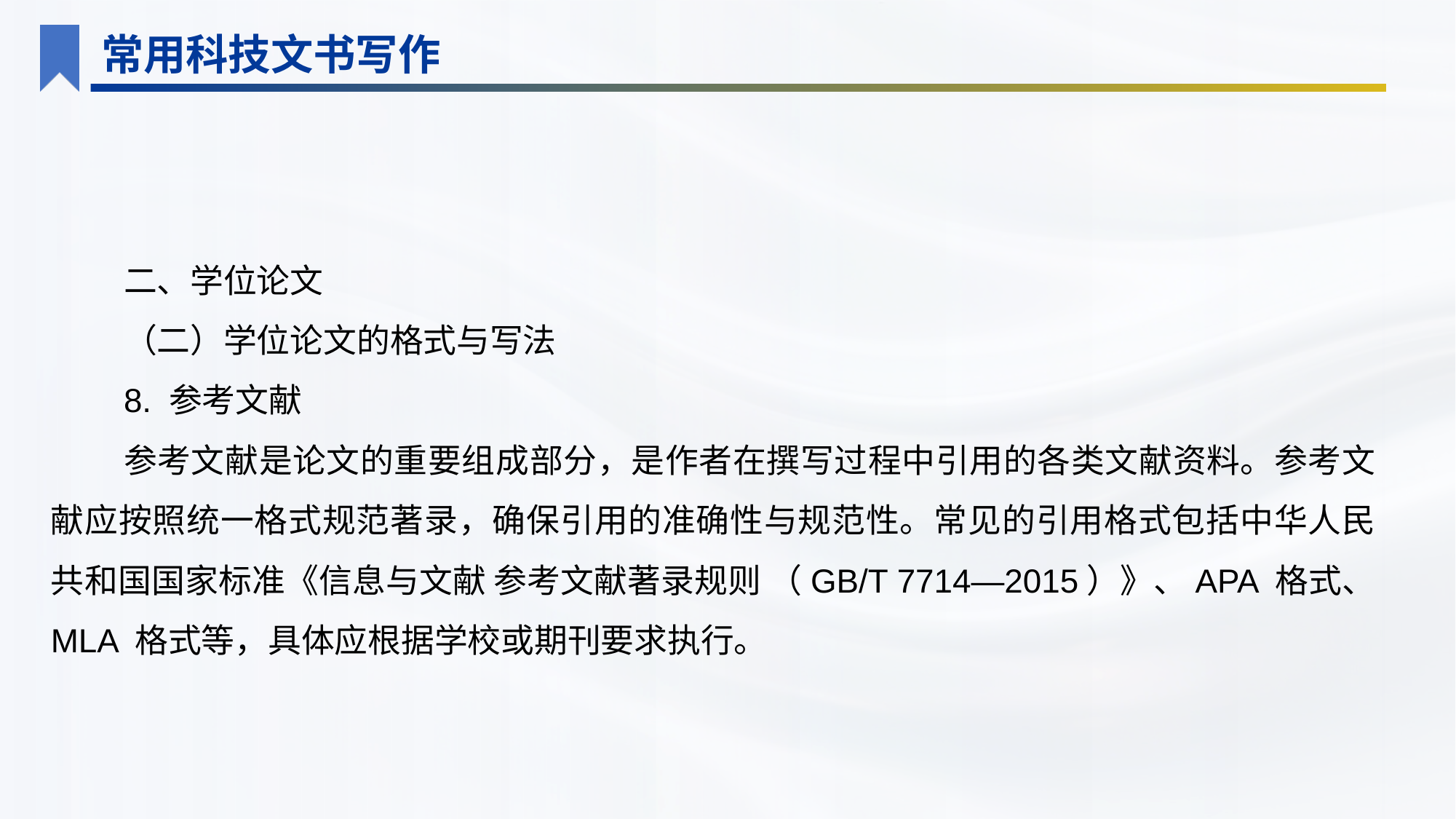

常用科技文书写作
二、学位论文
（二）学位论文的格式与写法
8. 参考文献
参考文献是论文的重要组成部分，是作者在撰写过程中引用的各类文献资料。参考文献应按照统一格式规范著录，确保引用的准确性与规范性。常见的引用格式包括中华人民共和国国家标准《信息与文献 参考文献著录规则 （GB/T 7714—2015）》、APA 格式、 MLA 格式等，具体应根据学校或期刊要求执行。